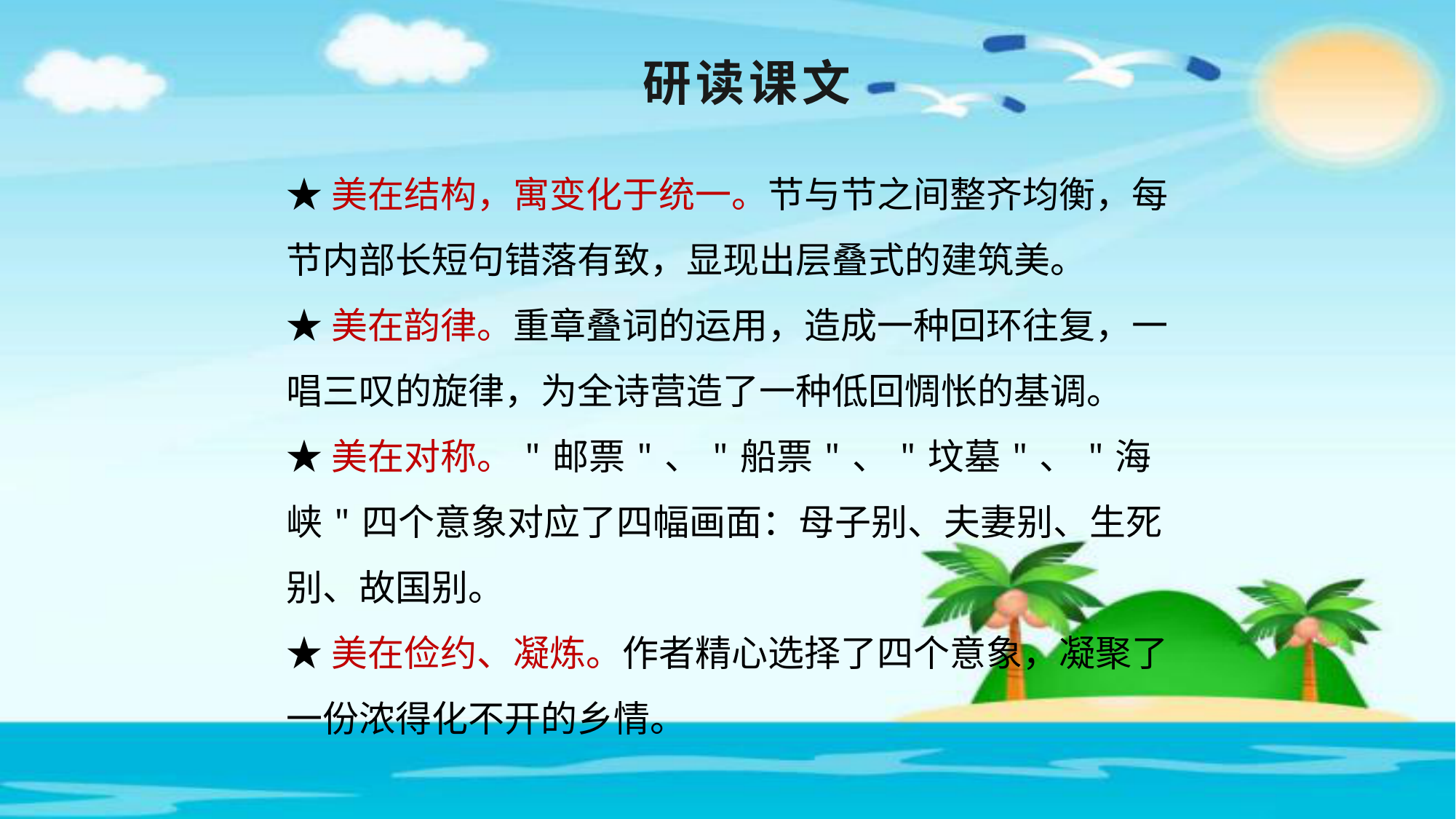

研读课文
★美在结构，寓变化于统一。节与节之间整齐均衡，每节内部长短句错落有致，显现出层叠式的建筑美。
★美在韵律。重章叠词的运用，造成一种回环往复，一唱三叹的旋律，为全诗营造了一种低回惆怅的基调。
★美在对称。"邮票"、"船票"、"坟墓"、"海峡"四个意象对应了四幅画面：母子别、夫妻别、生死别、故国别。
★美在俭约、凝炼。作者精心选择了四个意象，凝聚了一份浓得化不开的乡情。